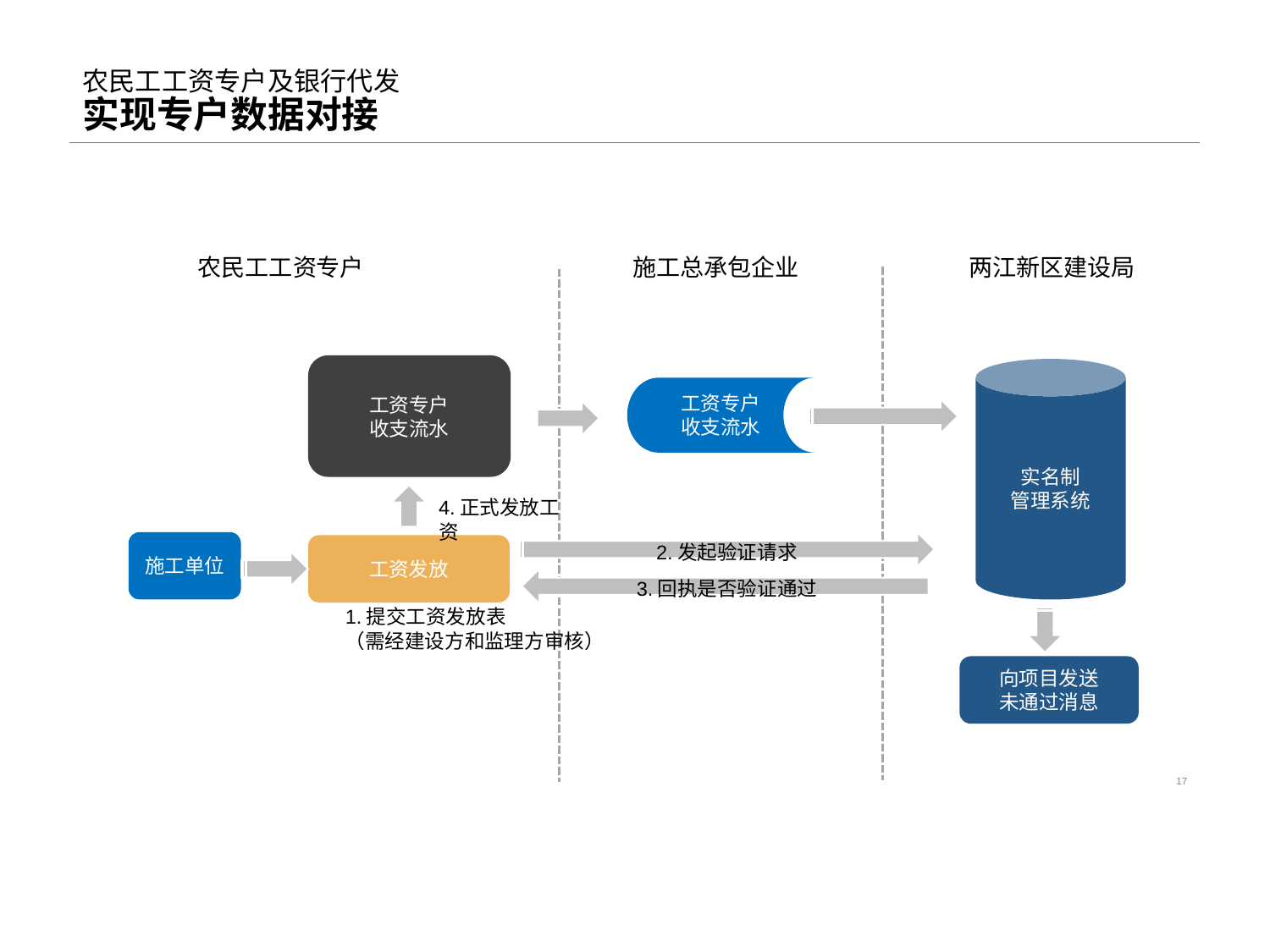

# 农民工工资专户及银行代发 实现专户数据对接
两江新区建设局
农民工工资专户
施工总承包企业
工资专户
收支流水
实名制
管理系统
工资专户
收支流水

4.正式发放工资

施工单位
2.发起验证请求
工资发放

3.回执是否验证通过
1.提交工资发放表
（需经建设方和监理方审核）

向项目发送
未通过消息
17